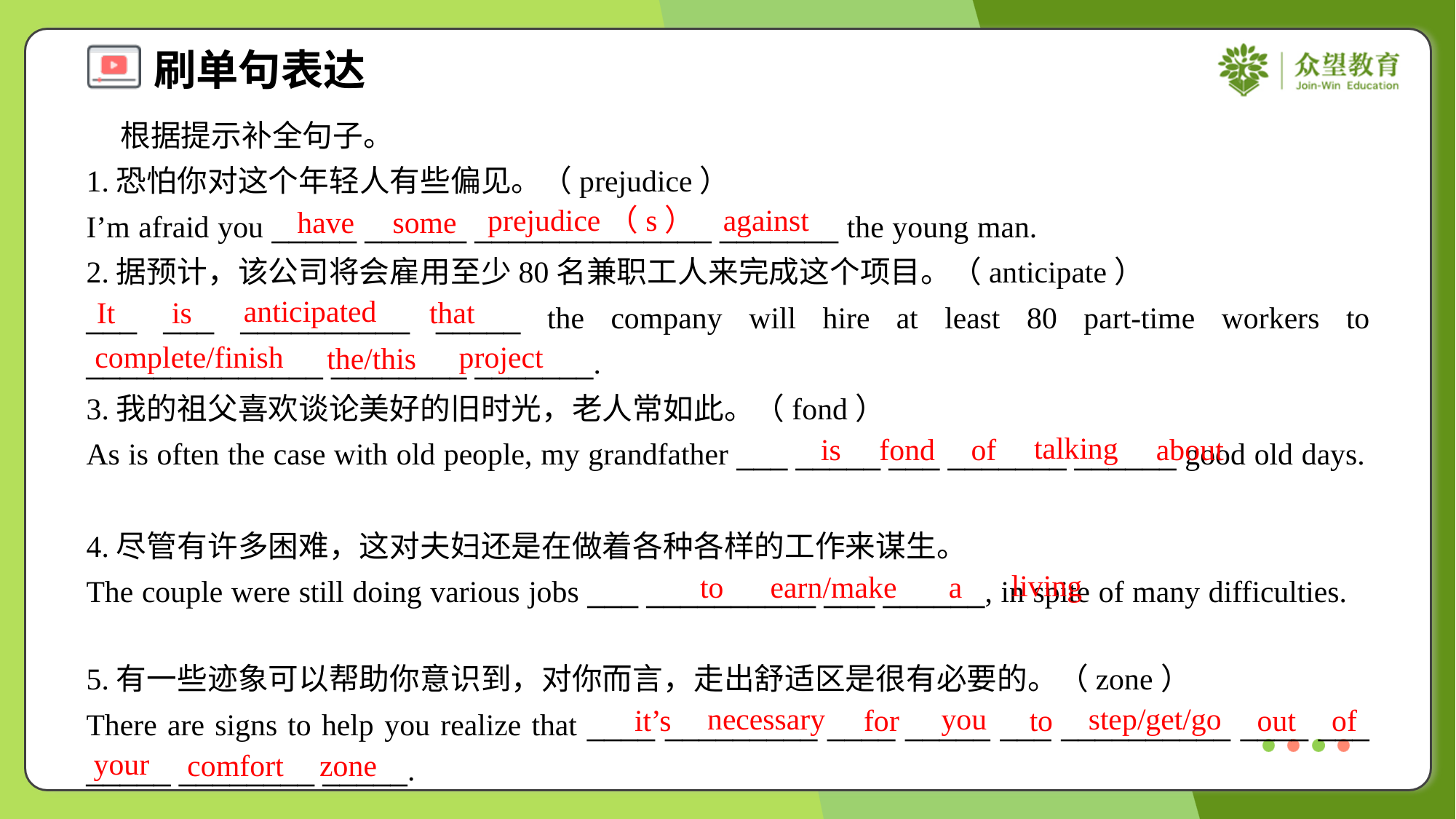

根据提示补全句子。
1.恐怕你对这个年轻人有些偏见。（prejudice）
I’m afraid you _____ ______ ______________ _______ the young man.
prejudice（s）
against
have
some
2.据预计，该公司将会雇用至少80名兼职工人来完成这个项目。（anticipate）
___ ___ __________ _____ the company will hire at least 80 part-time workers to ______________ ________ _______.
anticipated
It
is
that
complete/finish
project
the/this
3.我的祖父喜欢谈论美好的旧时光，老人常如此。（fond）
As is often the case with old people, my grandfather ___ _____ ___ _______ ______ good old days.
talking
is
fond
of
about
4.尽管有许多困难，这对夫妇还是在做着各种各样的工作来谋生。
The couple were still doing various jobs ___ __________ ___ ______, in spite of many difficulties.
living
to
earn/make
a
5.有一些迹象可以帮助你意识到，对你而言，走出舒适区是很有必要的。（zone）
There are signs to help you realize that ____ _________ ____ _____ ___ __________ ____ ___ _____ ________ _____.
necessary
you
step/get/go
it’s
for
to
out
of
your
comfort
zone